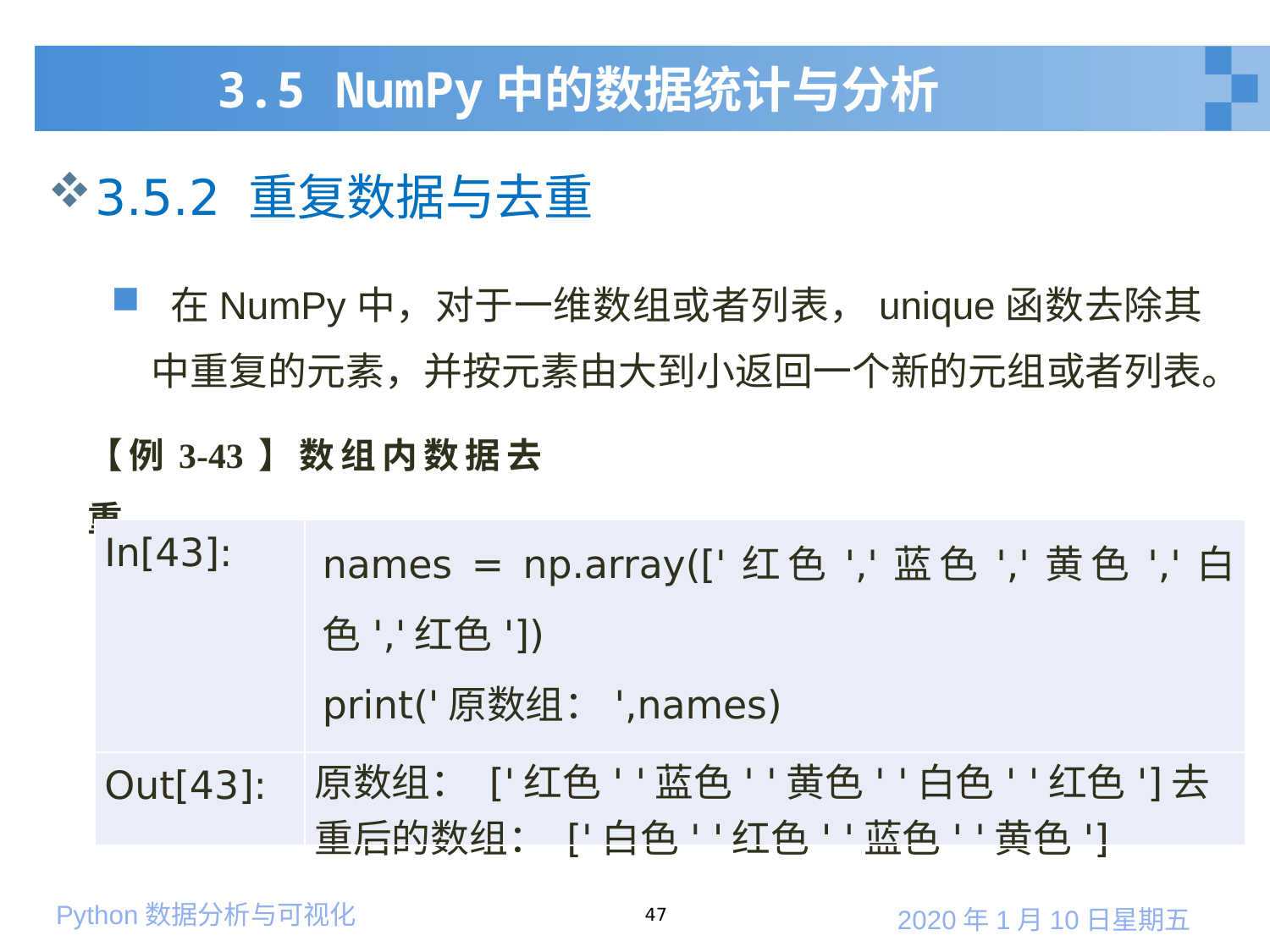

# 3.5 NumPy中的数据统计与分析
3.5.2 重复数据与去重
 在NumPy中，对于一维数组或者列表，unique函数去除其中重复的元素，并按元素由大到小返回一个新的元组或者列表。

【例3-43】数组内数据去重。
| In[43]: | names = np.array(['红色','蓝色','黄色','白色','红色']) print('原数组：',names) print('去重后的数组：',np.unique(names)) |
| --- | --- |
| Out[43]: | 原数组： ['红色' '蓝色' '黄色' '白色' '红色']去重后的数组： ['白色' '红色' '蓝色' '黄色'] |
47
2020年1月10日星期五